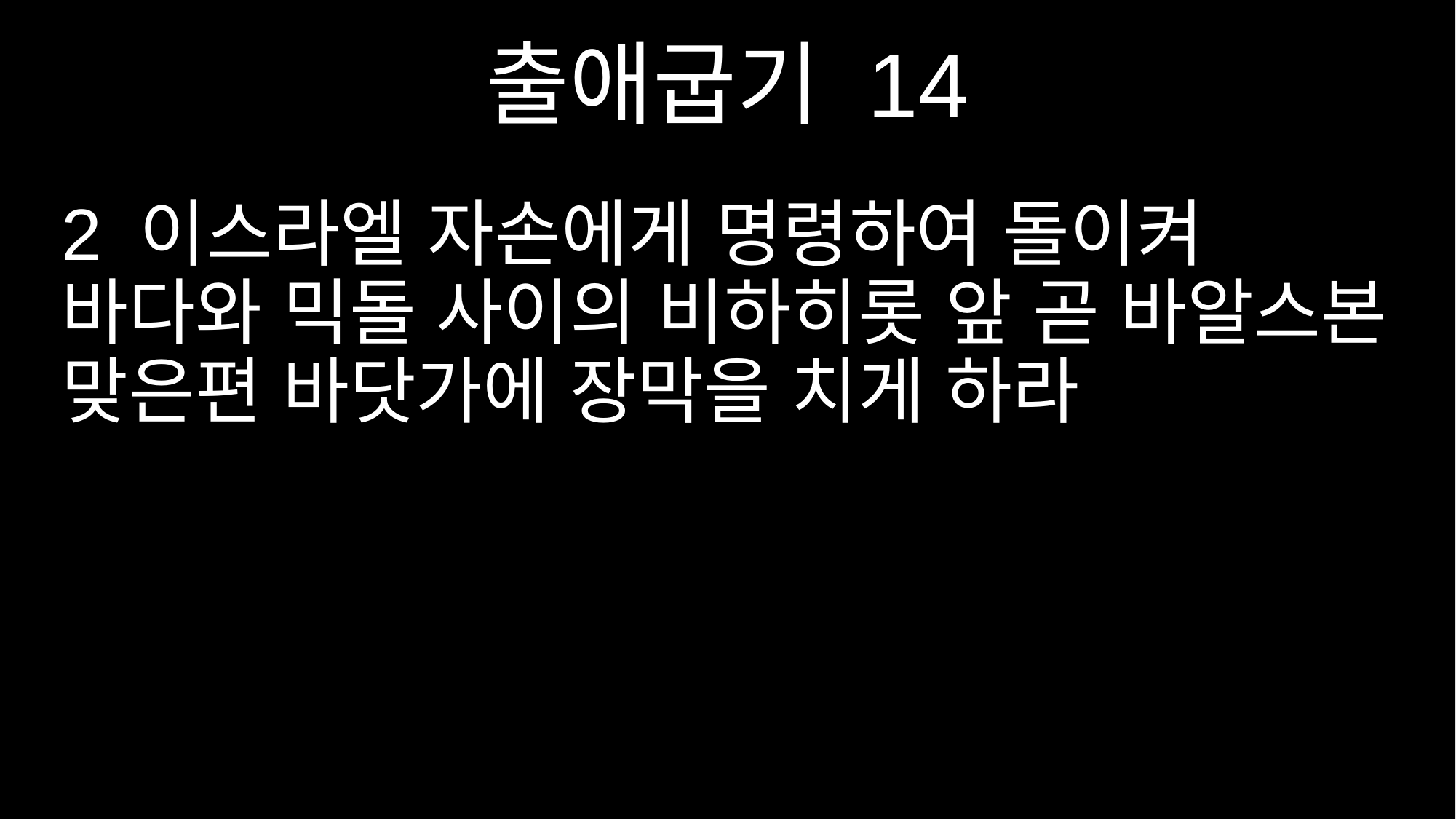

출애굽기 14
2 이스라엘 자손에게 명령하여 돌이켜 바다와 믹돌 사이의 비하히롯 앞 곧 바알스본 맞은편 바닷가에 장막을 치게 하라